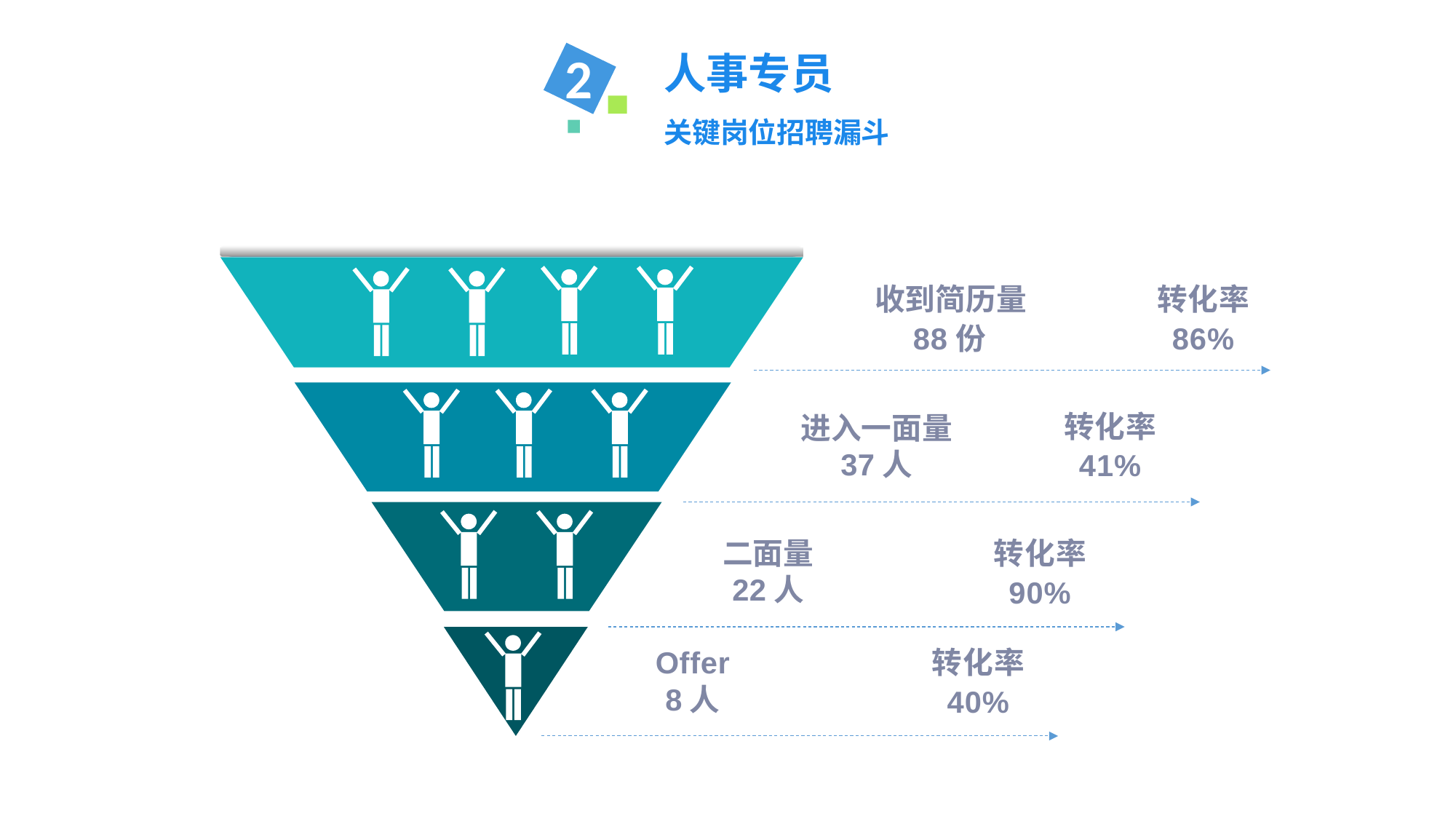

人事专员
关键岗位招聘漏斗
2

转化率
86%
收到简历量
88份

转化率
41%
进入一面量
37人

二面量
22人
转化率
90%

转化率
40%
Offer
8人